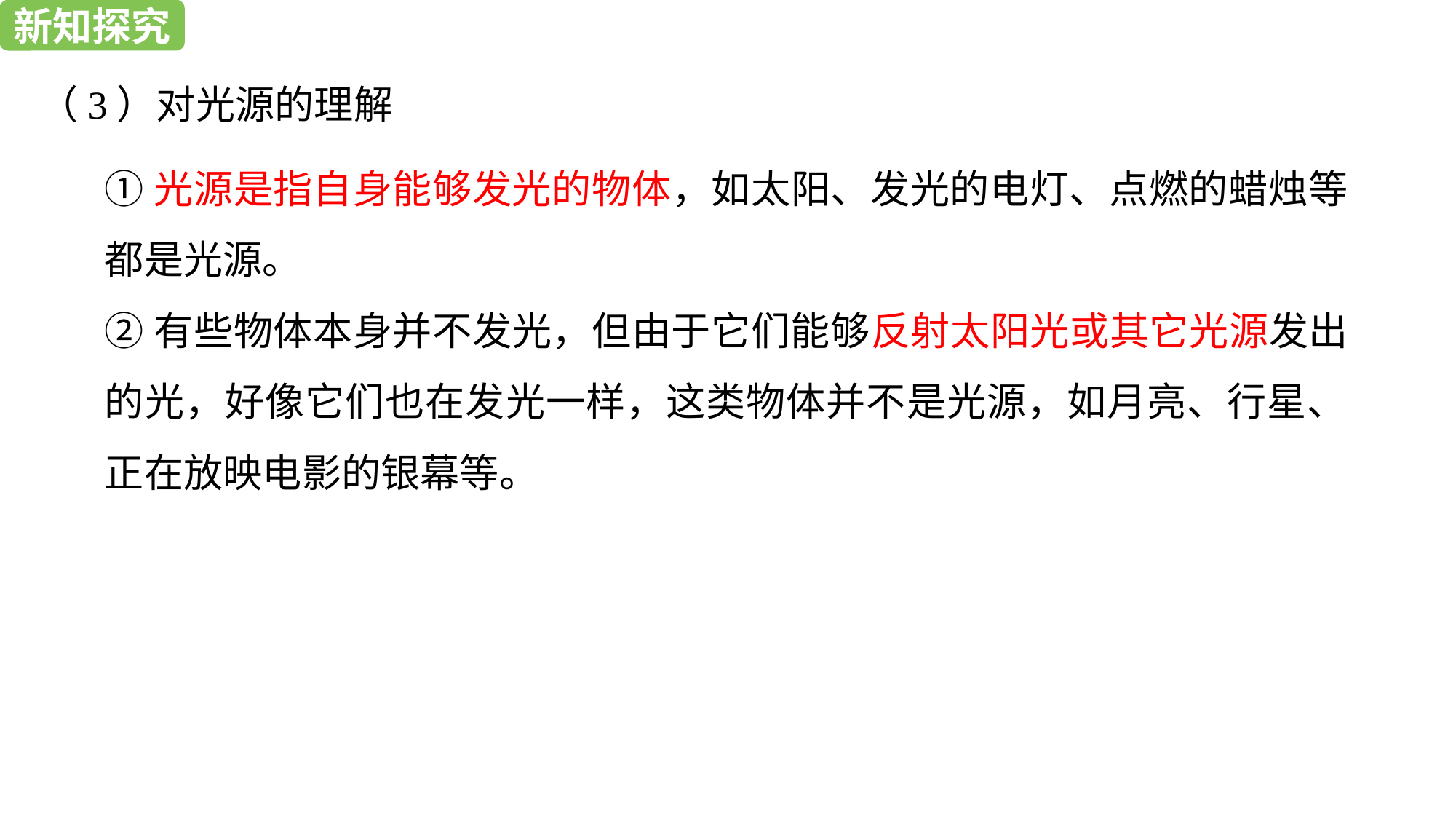

新知探究
（3）对光源的理解
①光源是指自身能够发光的物体，如太阳、发光的电灯、点燃的蜡烛等都是光源。
②有些物体本身并不发光，但由于它们能够反射太阳光或其它光源发出的光，好像它们也在发光一样，这类物体并不是光源，如月亮、行星、正在放映电影的银幕等。